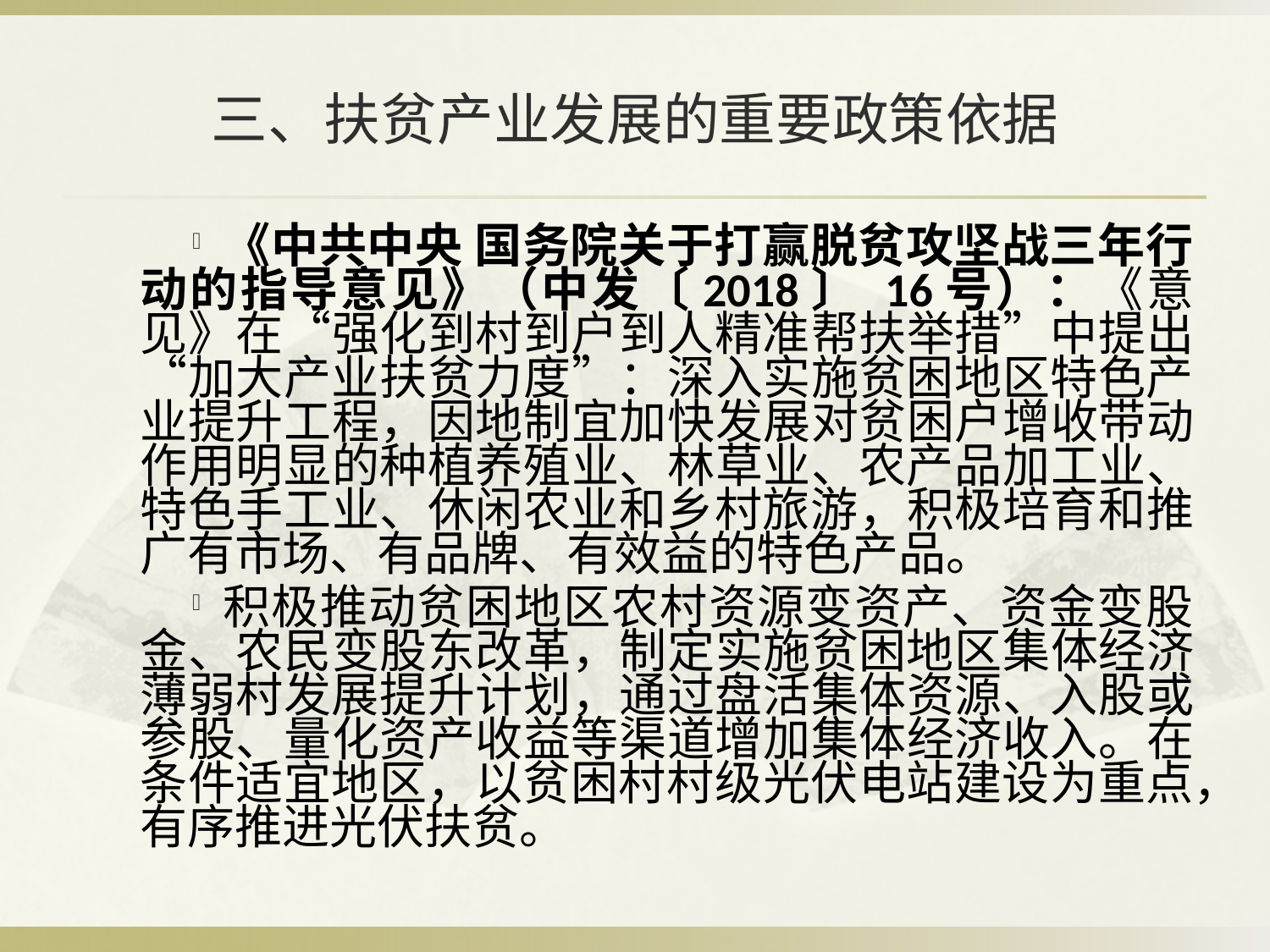

# 三、扶贫产业发展的重要政策依据
《中共中央 国务院关于打赢脱贫攻坚战三年行动的指导意见》（中发〔2018〕 16号）：《意见》在“强化到村到户到人精准帮扶举措”中提出“加大产业扶贫力度”：深入实施贫困地区特色产业提升工程，因地制宜加快发展对贫困户增收带动作用明显的种植养殖业、林草业、农产品加工业、特色手工业、休闲农业和乡村旅游，积极培育和推广有市场、有品牌、有效益的特色产品。
积极推动贫困地区农村资源变资产、资金变股金、农民变股东改革，制定实施贫困地区集体经济薄弱村发展提升计划，通过盘活集体资源、入股或参股、量化资产收益等渠道增加集体经济收入。在条件适宜地区，以贫困村村级光伏电站建设为重点，有序推进光伏扶贫。